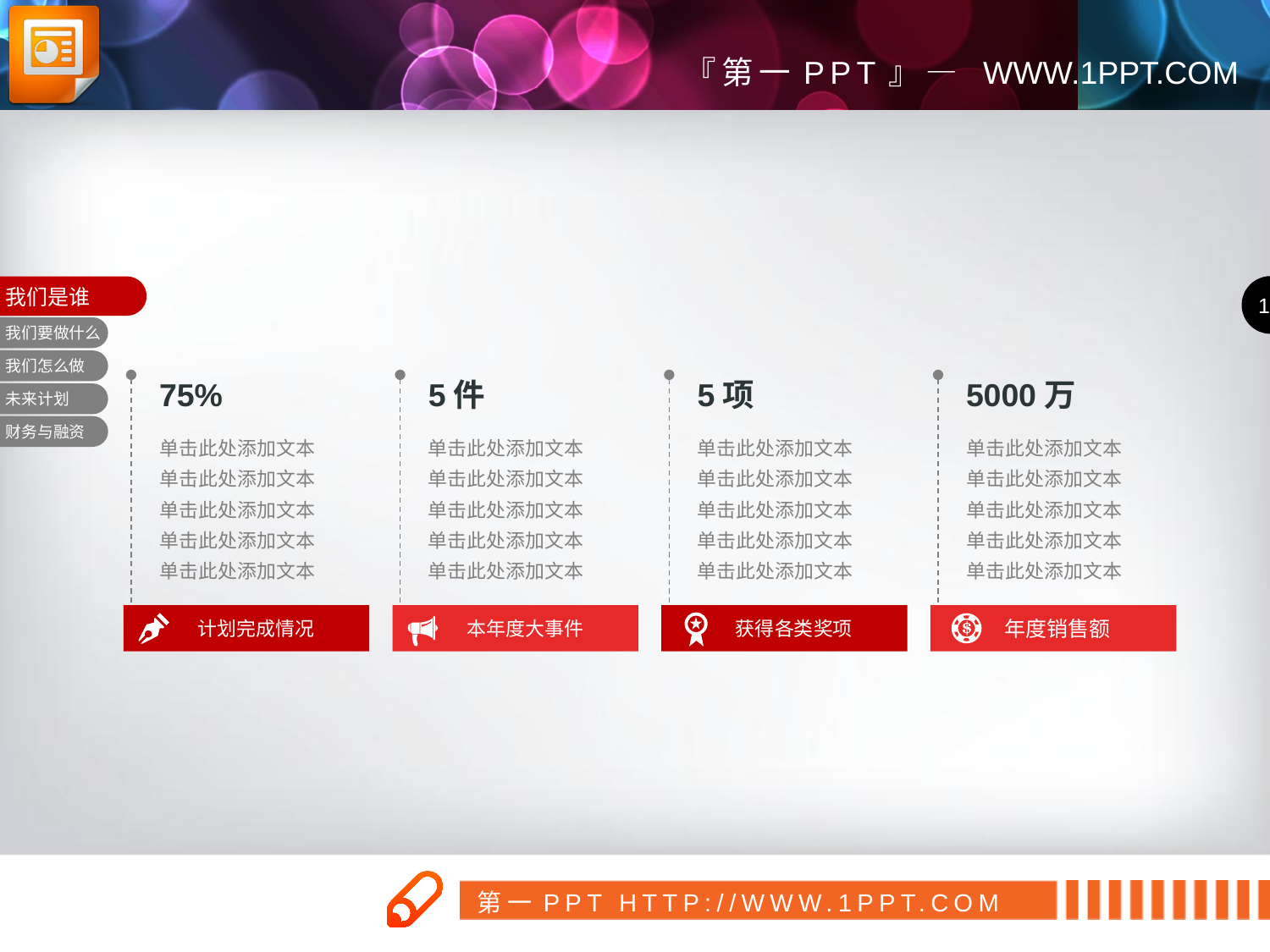

10
我们是谁

我们要做什么

我们怎么做
75%
5件
5项
5000万

未来计划
单击此处添加文本
单击此处添加文本
单击此处添加文本
单击此处添加文本

财务与融资
单击此处添加文本
单击此处添加文本
单击此处添加文本
单击此处添加文本
单击此处添加文本
单击此处添加文本
单击此处添加文本
单击此处添加文本
单击此处添加文本
单击此处添加文本
单击此处添加文本
单击此处添加文本
单击此处添加文本
单击此处添加文本
单击此处添加文本
单击此处添加文本

计划完成情况

本年度大事件

获得各类奖项

年度销售额